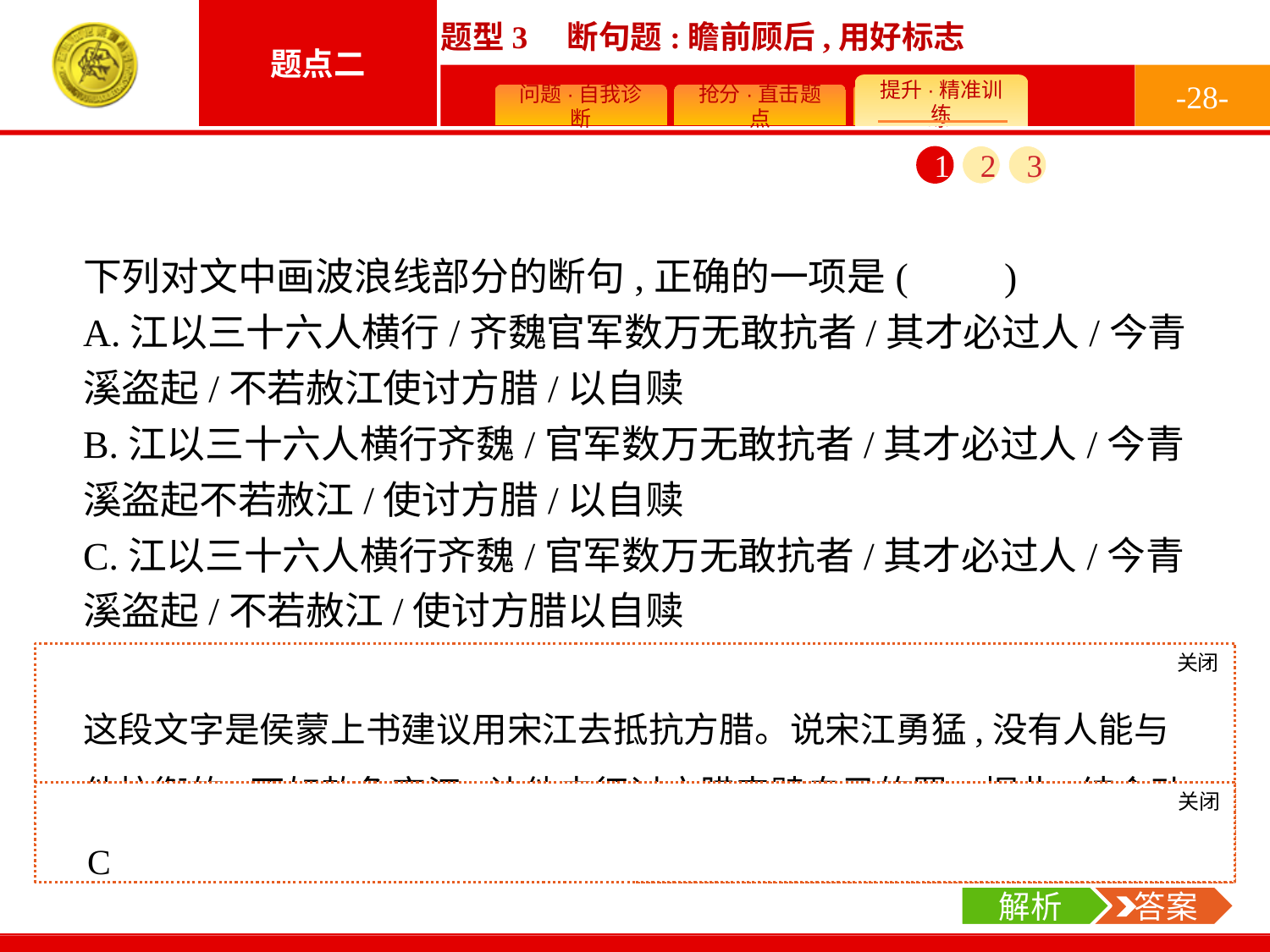

-28-
1
2
3
下列对文中画波浪线部分的断句,正确的一项是(　　)
A.江以三十六人横行/齐魏官军数万无敢抗者/其才必过人/今青溪盗起/不若赦江使讨方腊/以自赎
B.江以三十六人横行齐魏/官军数万无敢抗者/其才必过人/今青溪盗起不若赦江/使讨方腊/以自赎
C.江以三十六人横行齐魏/官军数万无敢抗者/其才必过人/今青溪盗起/不若赦江/使讨方腊以自赎
D.江以三十六人横行/齐魏官军数万无敢抗者/其才必过人/今青溪盗起/不若赦江/使讨方腊以自赎

关闭
解析

这段文字是侯蒙上书建议用宋江去抵抗方腊。说宋江勇猛,没有人能与他抗衡的,不如赦免宋江,让他去征讨方腊来赎自己的罪。据此,结合动词短语和虚词可断开。
关闭

解析
  答案

C
解析
  答案